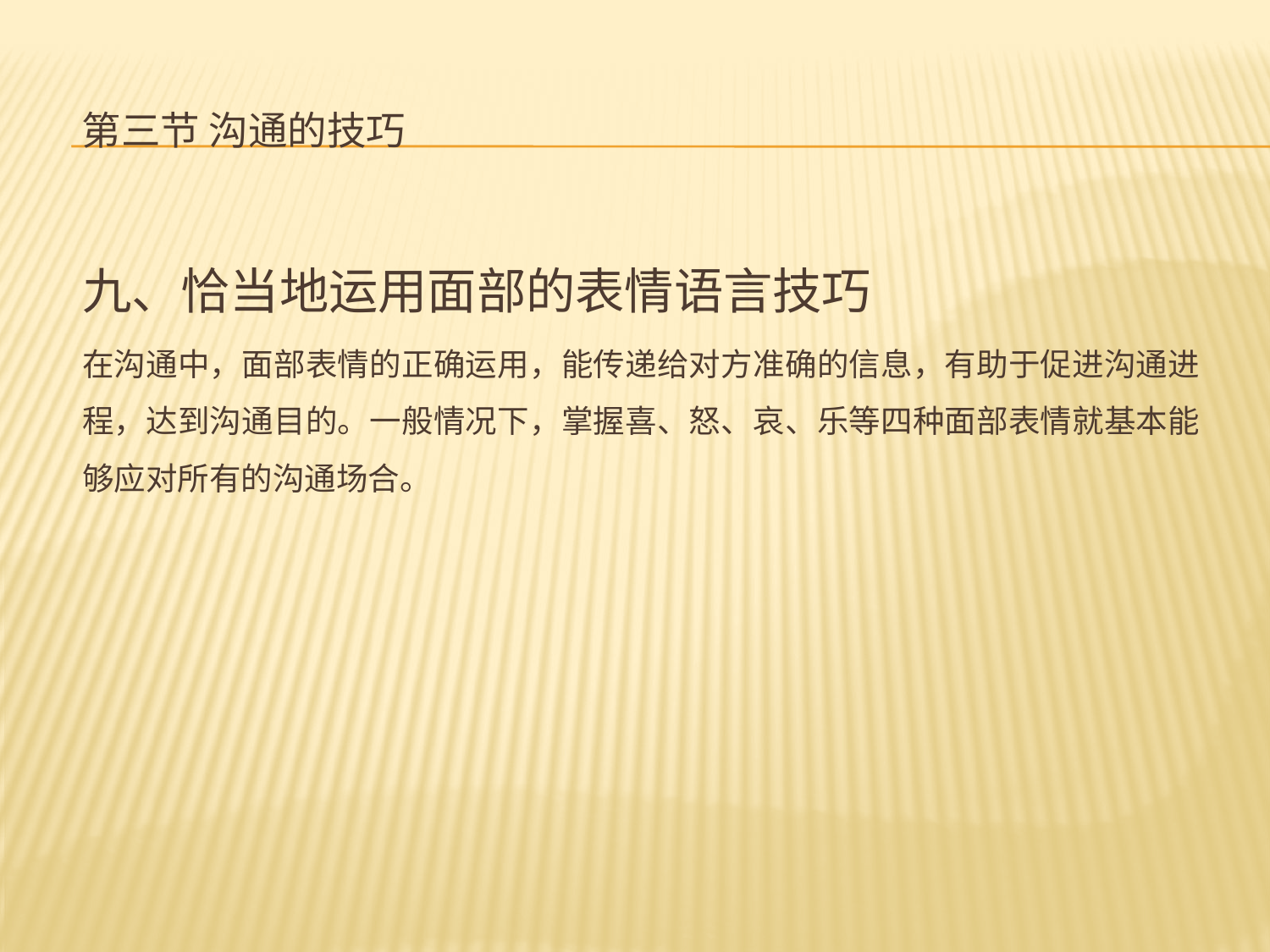

# 第三节 沟通的技巧
九、恰当地运用面部的表情语言技巧
在沟通中，面部表情的正确运用，能传递给对方准确的信息，有助于促进沟通进程，达到沟通目的。一般情况下，掌握喜、怒、哀、乐等四种面部表情就基本能够应对所有的沟通场合。